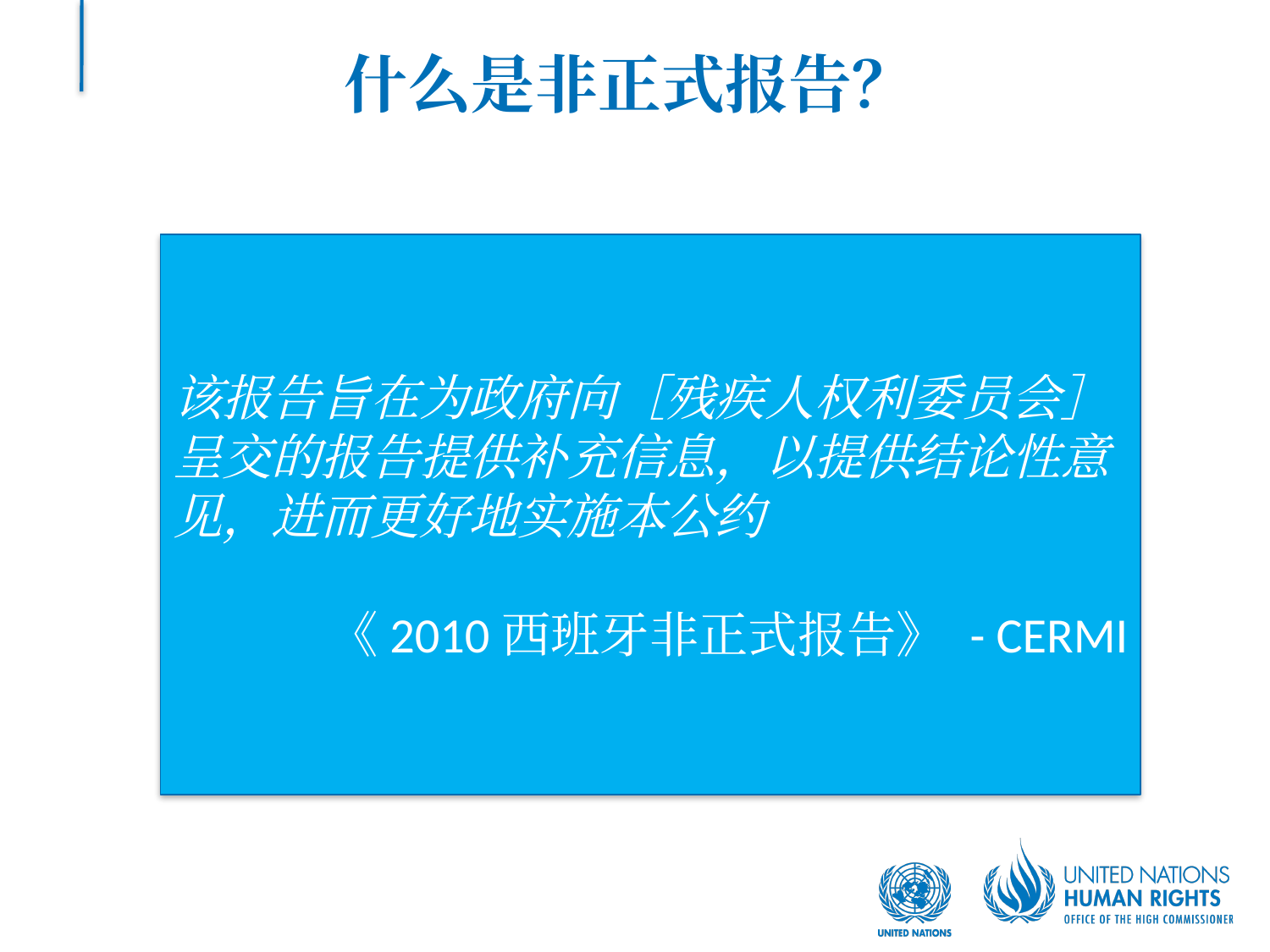

# 什么是非正式报告？

该报告旨在为政府向［残疾人权利委员会］呈交的报告提供补充信息，以提供结论性意见，进而更好地实施本公约

《2010西班牙非正式报告》 - CERMI